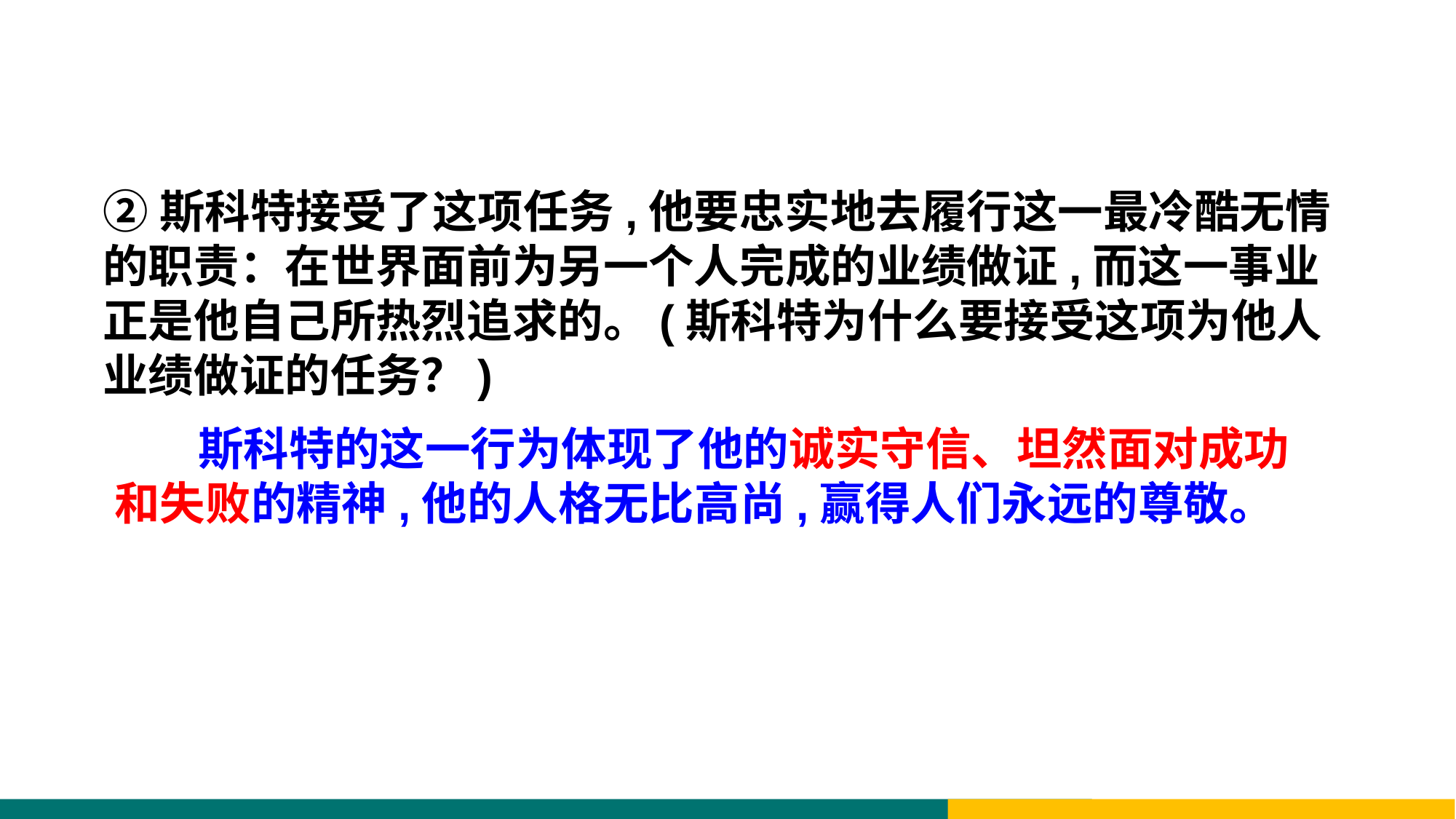

②斯科特接受了这项任务,他要忠实地去履行这一最冷酷无情的职责：在世界面前为另一个人完成的业绩做证,而这一事业正是他自己所热烈追求的。(斯科特为什么要接受这项为他人业绩做证的任务？)
       斯科特的这一行为体现了他的诚实守信、坦然面对成功和失败的精神,他的人格无比高尚,赢得人们永远的尊敬。